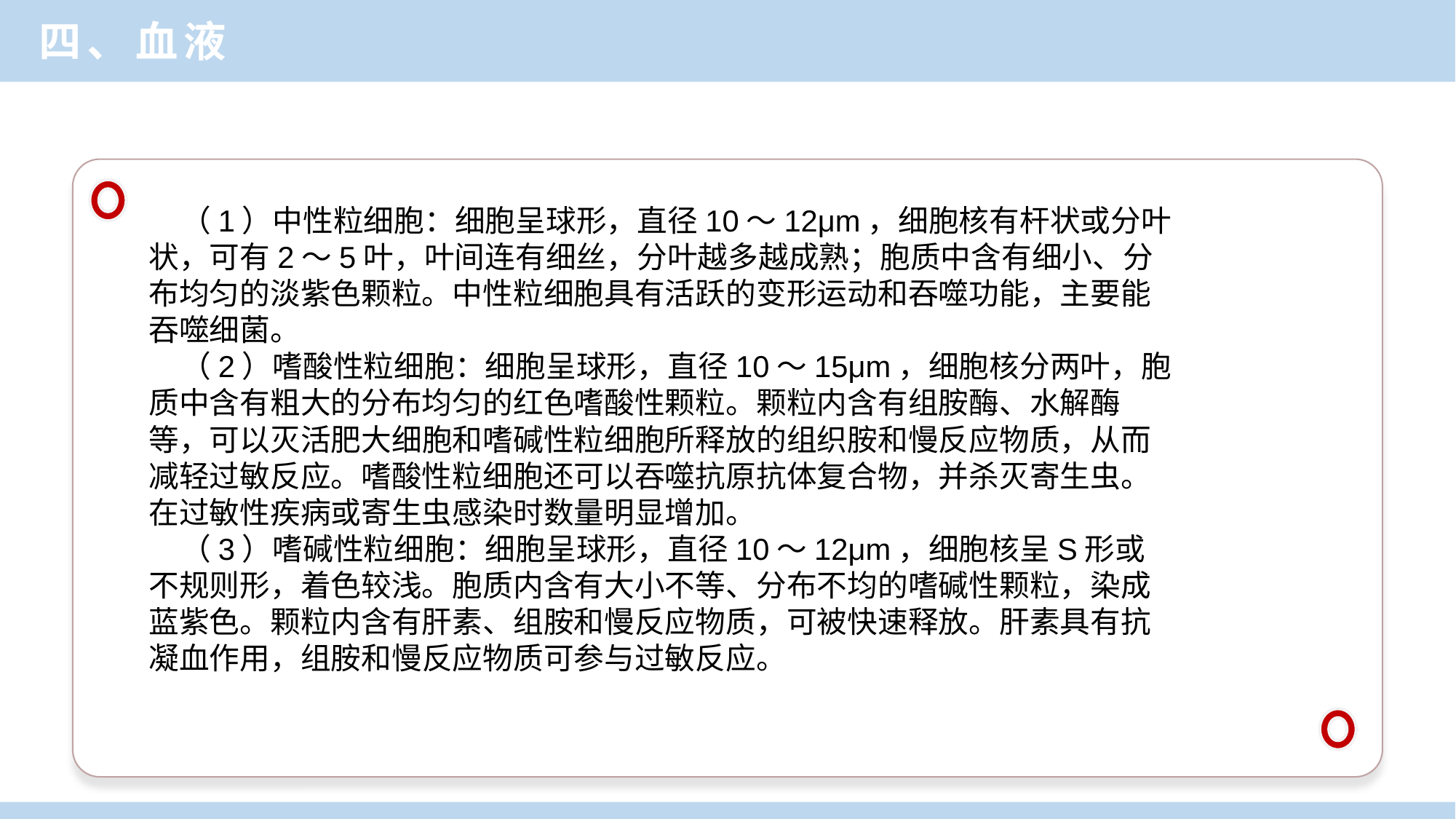

四、血液

（1）中性粒细胞：细胞呈球形，直径10～12μm，细胞核有杆状或分叶状，可有2～5叶，叶间连有细丝，分叶越多越成熟；胞质中含有细小、分布均匀的淡紫色颗粒。中性粒细胞具有活跃的变形运动和吞噬功能，主要能吞噬细菌。
（2）嗜酸性粒细胞：细胞呈球形，直径10～15μm，细胞核分两叶，胞质中含有粗大的分布均匀的红色嗜酸性颗粒。颗粒内含有组胺酶、水解酶等，可以灭活肥大细胞和嗜碱性粒细胞所释放的组织胺和慢反应物质，从而减轻过敏反应。嗜酸性粒细胞还可以吞噬抗原抗体复合物，并杀灭寄生虫。在过敏性疾病或寄生虫感染时数量明显增加。
（3）嗜碱性粒细胞：细胞呈球形，直径10～12μm，细胞核呈S形或不规则形，着色较浅。胞质内含有大小不等、分布不均的嗜碱性颗粒，染成蓝紫色。颗粒内含有肝素、组胺和慢反应物质，可被快速释放。肝素具有抗凝血作用，组胺和慢反应物质可参与过敏反应。